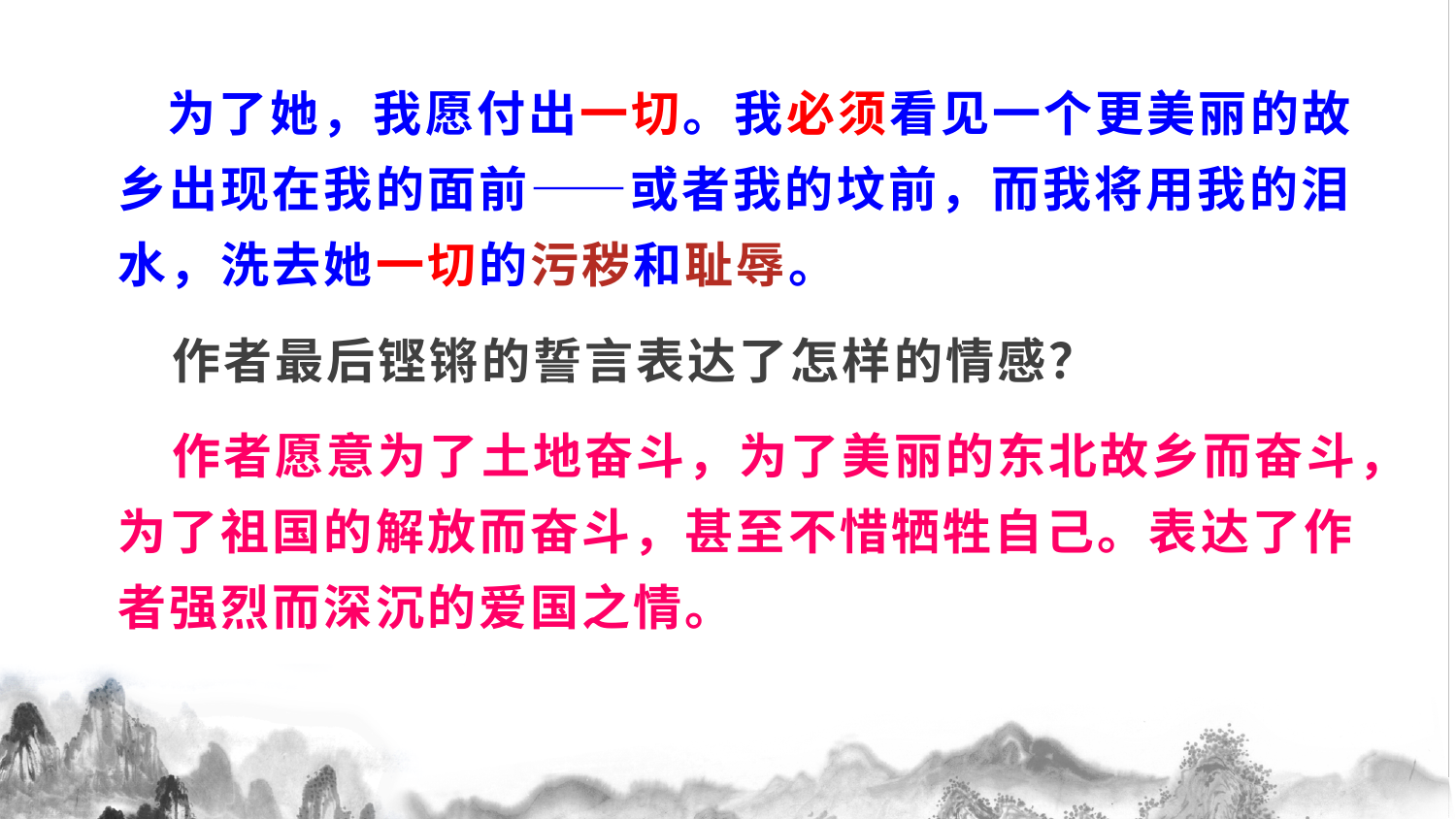

为了她，我愿付出一切。我必须看见一个更美丽的故乡出现在我的面前——或者我的坟前，而我将用我的泪水，洗去她一切的污秽和耻辱。
     作者最后铿锵的誓言表达了怎样的情感？
     作者愿意为了土地奋斗，为了美丽的东北故乡而奋斗，为了祖国的解放而奋斗，甚至不惜牺牲自己。表达了作者强烈而深沉的爱国之情。